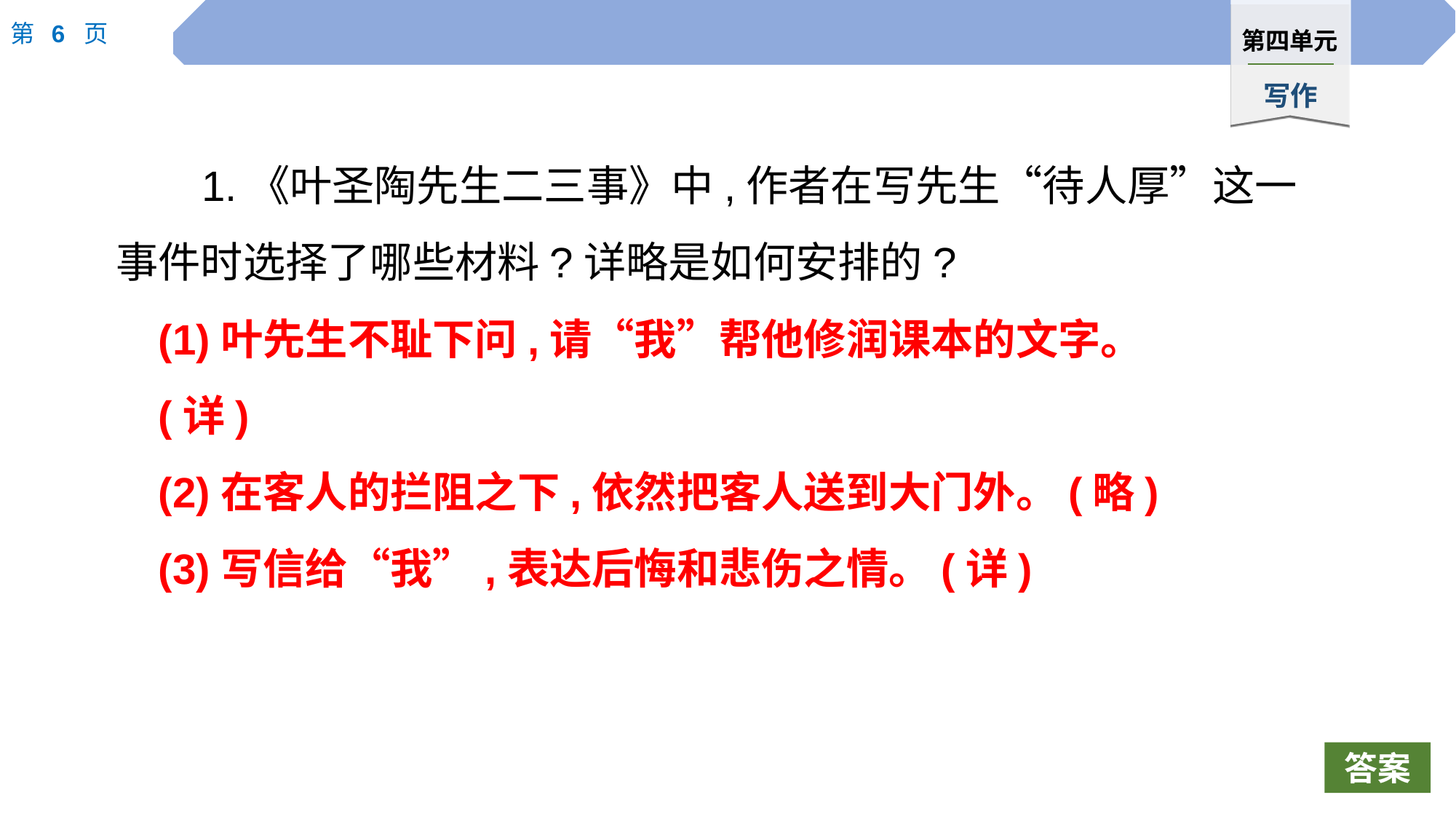

1.《叶圣陶先生二三事》中,作者在写先生“待人厚”这一事件时选择了哪些材料?详略是如何安排的?
(1)叶先生不耻下问,请“我”帮他修润课本的文字。(详)
(2)在客人的拦阻之下,依然把客人送到大门外。(略)
(3)写信给“我”,表达后悔和悲伤之情。(详)
答案